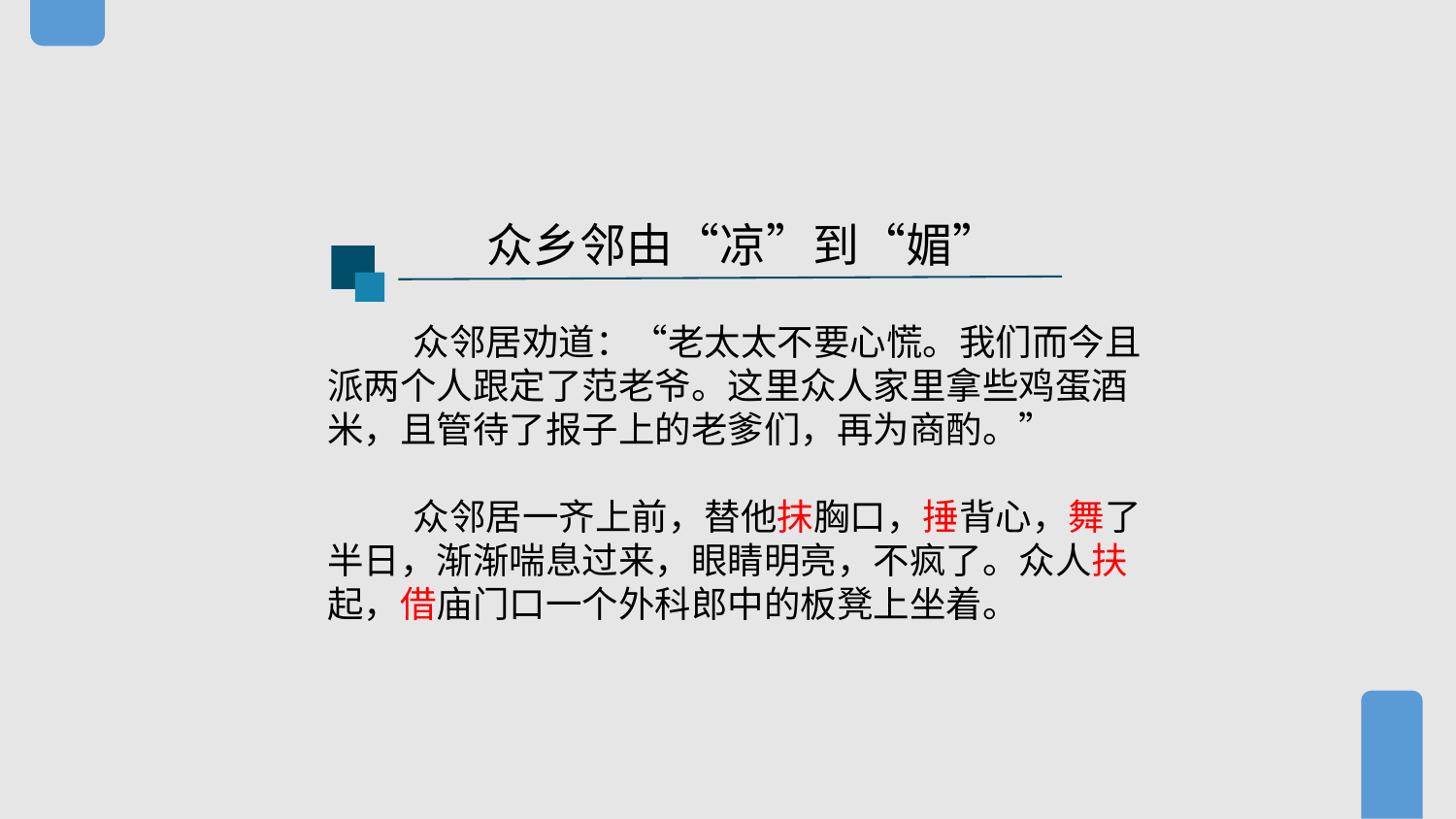

众乡邻由“凉”到“媚”

众邻居劝道：“老太太不要心慌。我们而今且派两个人跟定了范老爷。这里众人家里拿些鸡蛋酒米，且管待了报子上的老爹们，再为商酌。”

众邻居一齐上前，替他抹胸口，捶背心，舞了半日，渐渐喘息过来，眼睛明亮，不疯了。众人扶起，借庙门口一个外科郎中的板凳上坐着。